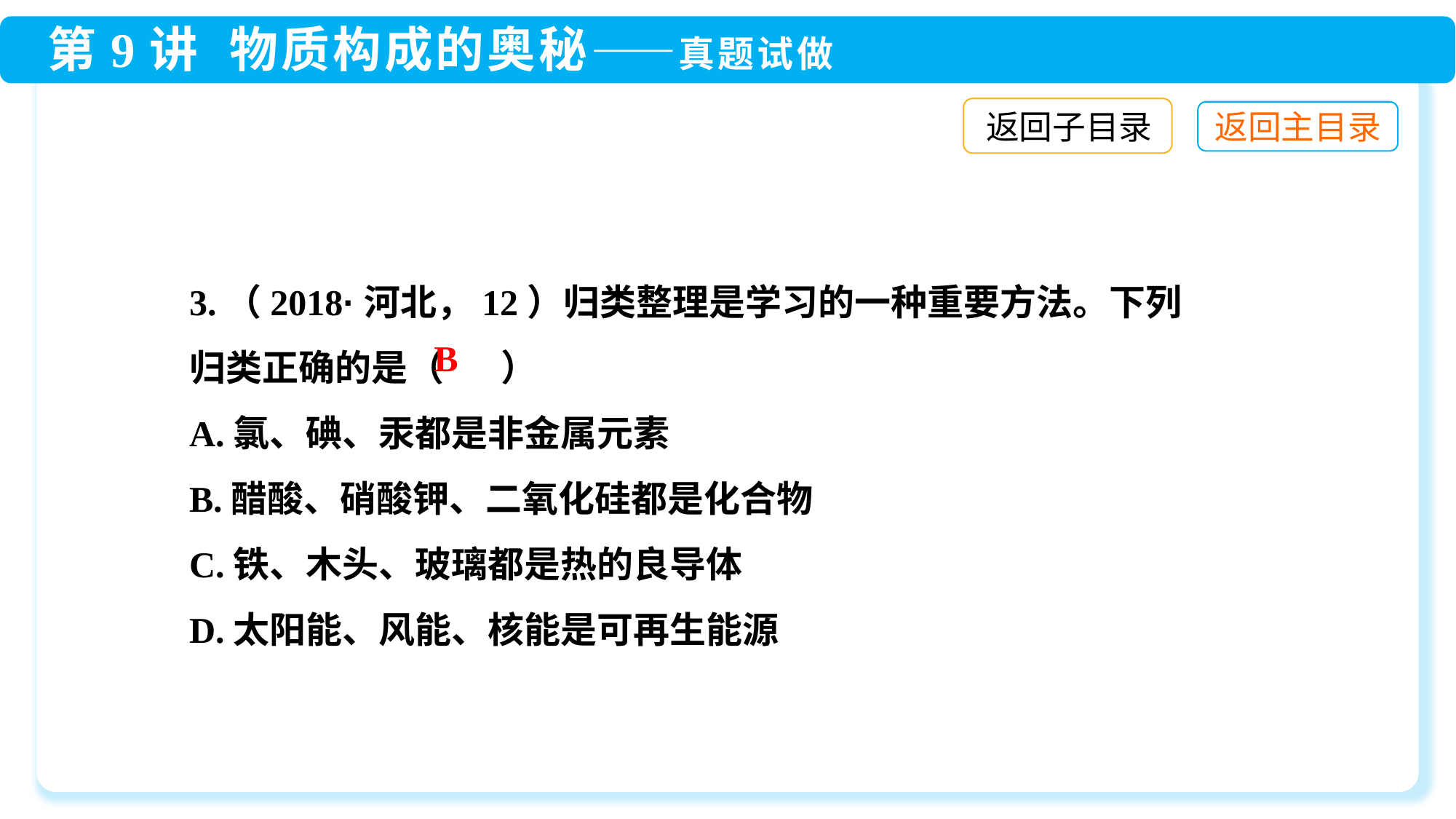

返回子目录

3.（2018·河北，12）归类整理是学习的一种重要方法。下列归类正确的是（       ）
A.氯、碘、汞都是非金属元素
B.醋酸、硝酸钾、二氧化硅都是化合物
C.铁、木头、玻璃都是热的良导体
D.太阳能、风能、核能是可再生能源
B